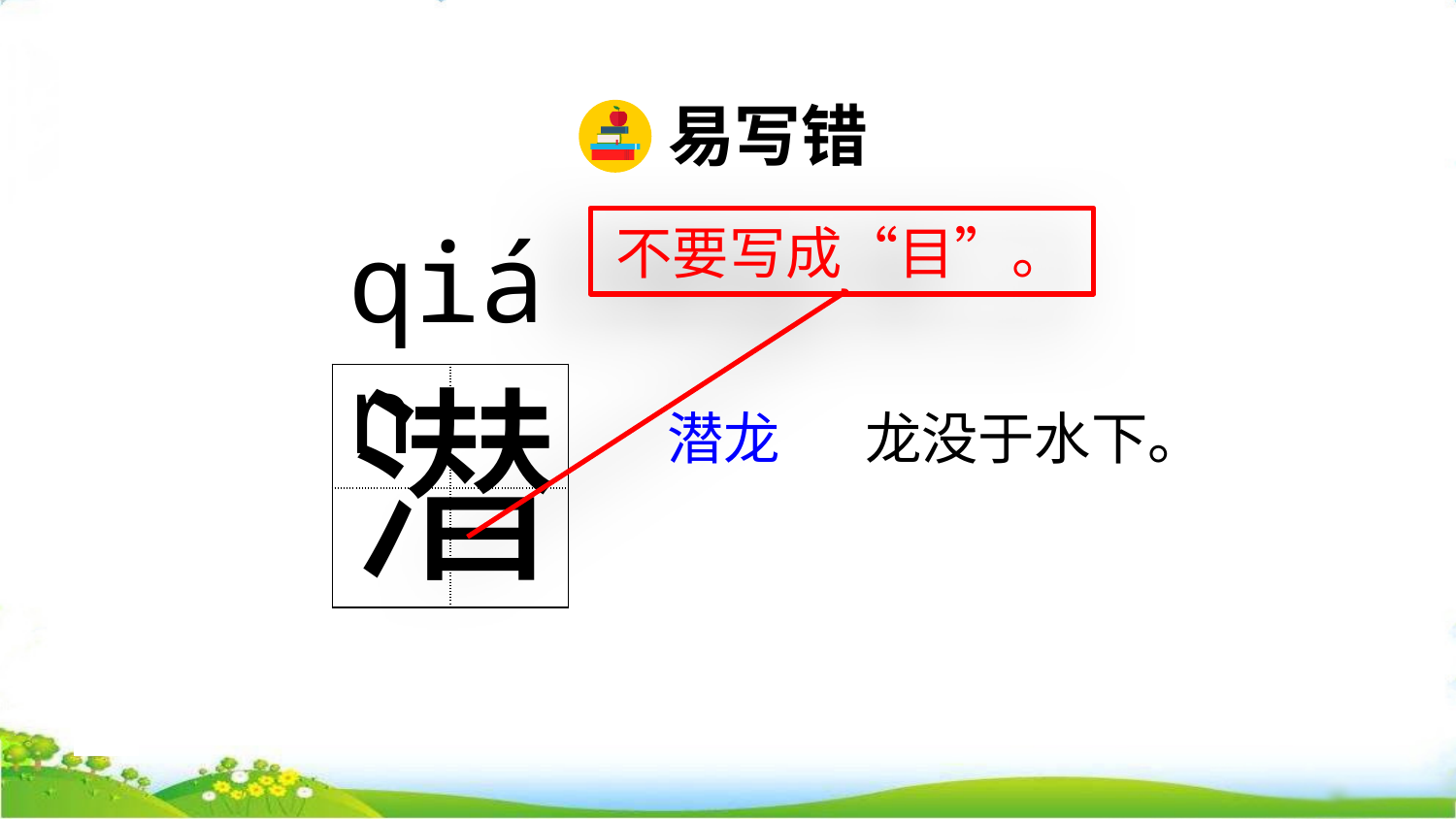

易写错

qián
不要写成“目”。
潜
|  |  |
| --- | --- |
|  |  |
潜龙
龙没于水下。